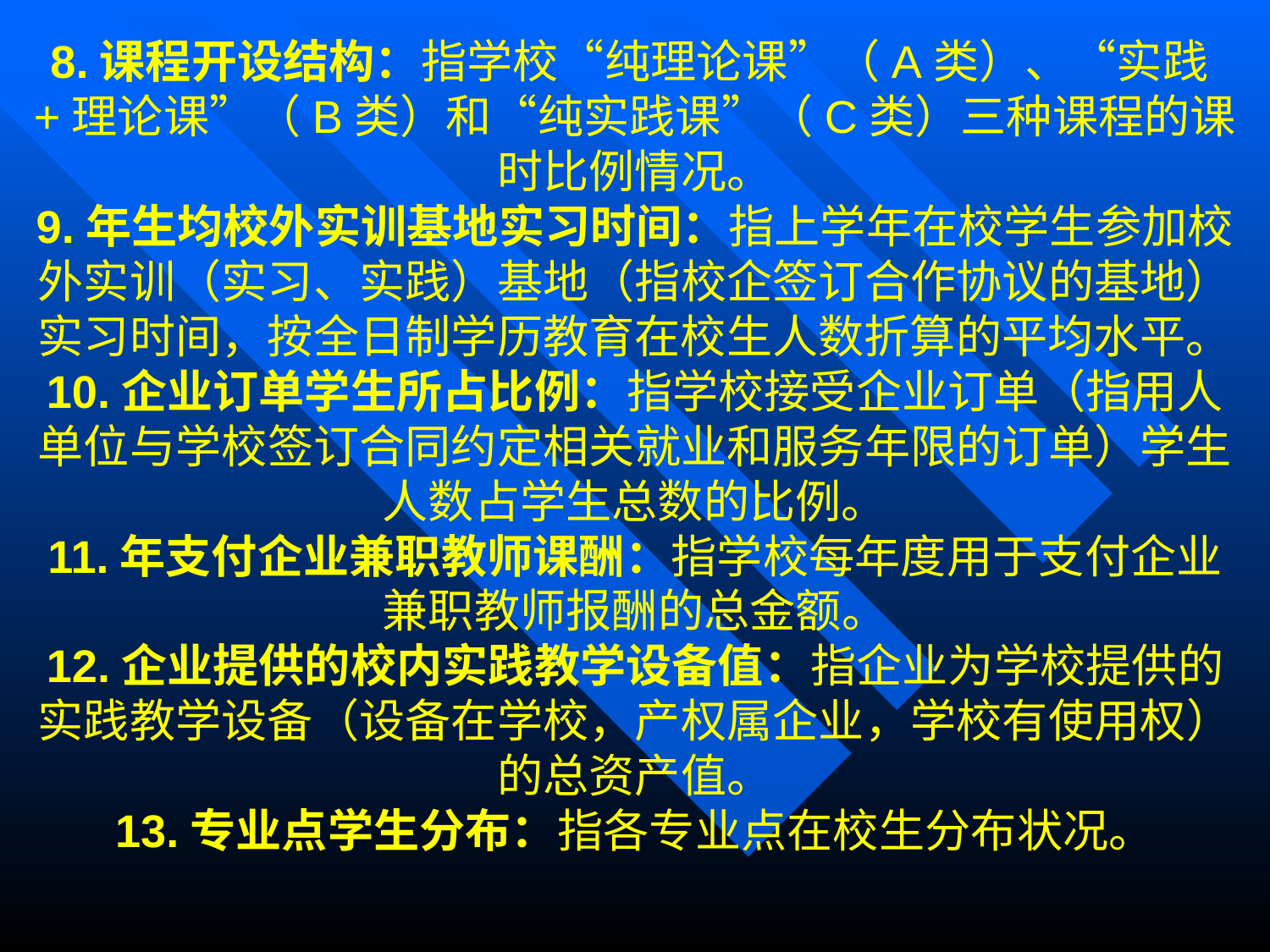

8.课程开设结构：指学校“纯理论课”（A类）、“实践+理论课”（B类）和“纯实践课”（C类）三种课程的课时比例情况。
9.年生均校外实训基地实习时间：指上学年在校学生参加校外实训（实习、实践）基地（指校企签订合作协议的基地）实习时间，按全日制学历教育在校生人数折算的平均水平。
10.企业订单学生所占比例：指学校接受企业订单（指用人单位与学校签订合同约定相关就业和服务年限的订单）学生人数占学生总数的比例。
11.年支付企业兼职教师课酬：指学校每年度用于支付企业兼职教师报酬的总金额。
12.企业提供的校内实践教学设备值：指企业为学校提供的实践教学设备（设备在学校，产权属企业，学校有使用权）的总资产值。
13.专业点学生分布：指各专业点在校生分布状况。